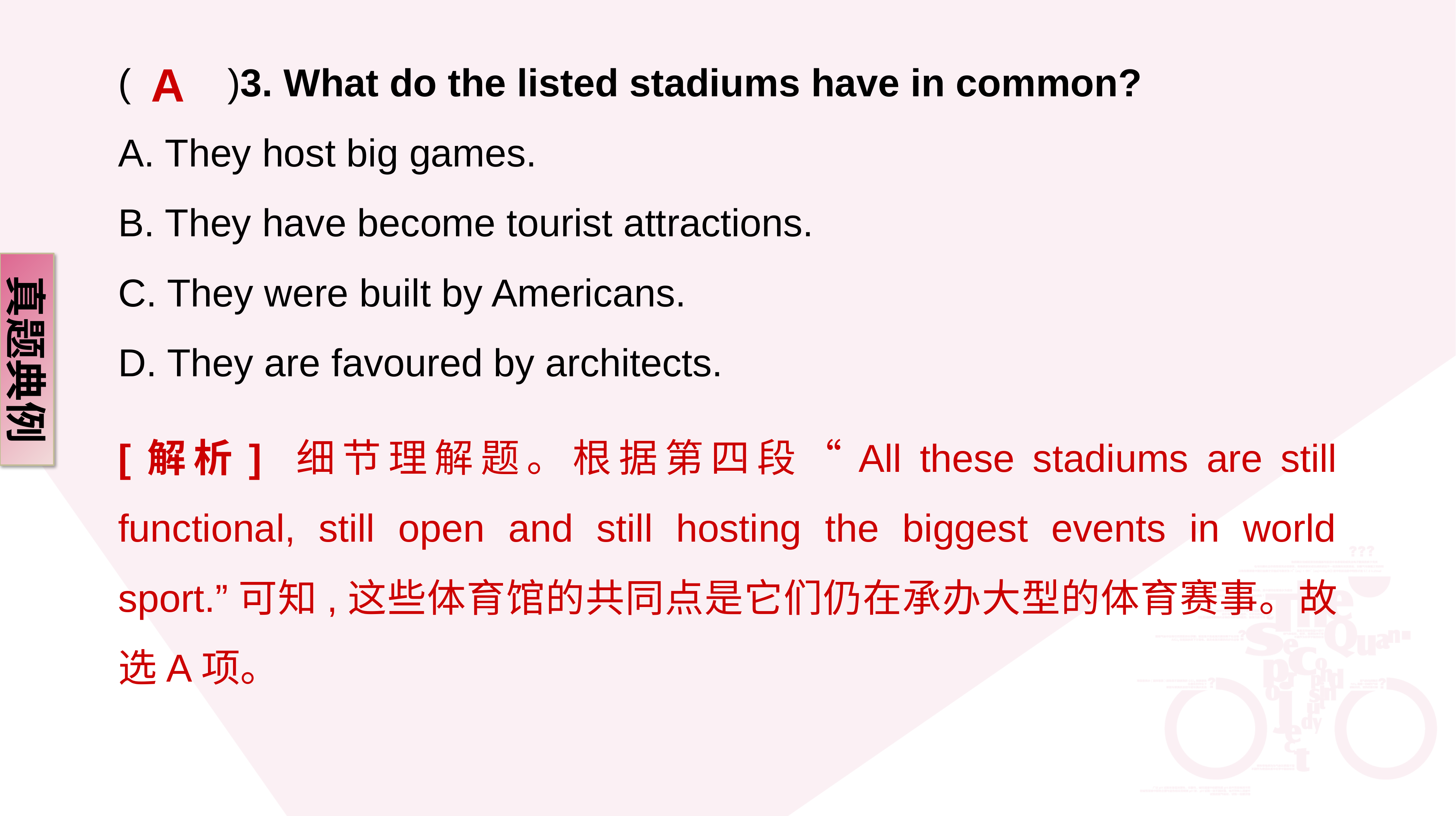

A
(　　)3. What do the listed stadiums have in common?
A. They host big games.
B. They have become tourist attractions.
C. They were built by Americans.
D. They are favoured by architects.
真题典例
[解析] 细节理解题。根据第四段“All these stadiums are still functional, still open and still hosting the biggest events in world sport.”可知,这些体育馆的共同点是它们仍在承办大型的体育赛事。故选A项。